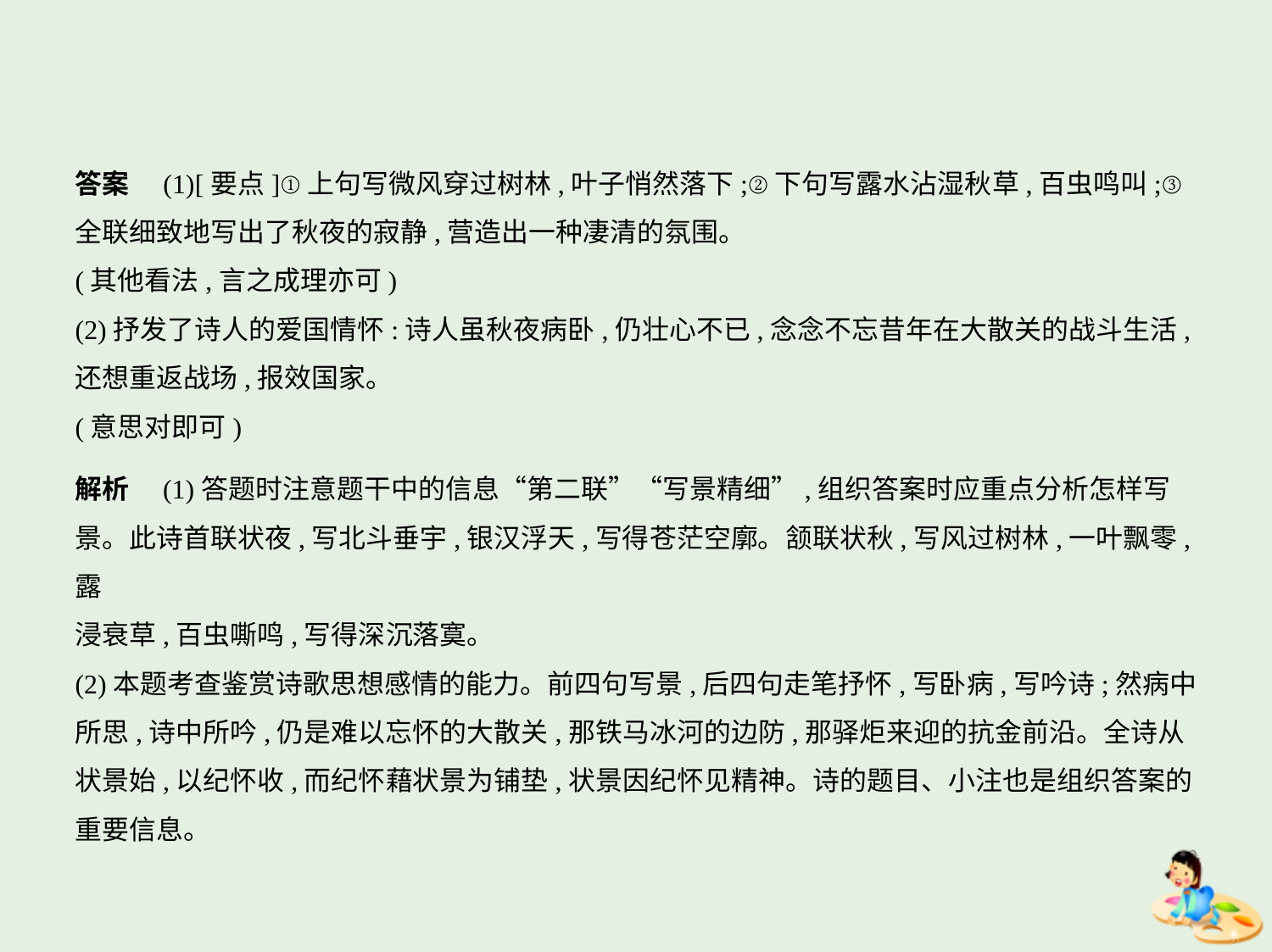

答案　(1)[要点]①上句写微风穿过树林,叶子悄然落下;②下句写露水沾湿秋草,百虫鸣叫;③
全联细致地写出了秋夜的寂静,营造出一种凄清的氛围。
(其他看法,言之成理亦可)
(2)抒发了诗人的爱国情怀:诗人虽秋夜病卧,仍壮心不已,念念不忘昔年在大散关的战斗生活,
还想重返战场,报效国家。
(意思对即可)
解析　(1)答题时注意题干中的信息“第二联”“写景精细”,组织答案时应重点分析怎样写
景。此诗首联状夜,写北斗垂宇,银汉浮天,写得苍茫空廓。颔联状秋,写风过树林,一叶飘零,露
浸衰草,百虫嘶鸣,写得深沉落寞。
(2)本题考查鉴赏诗歌思想感情的能力。前四句写景,后四句走笔抒怀,写卧病,写吟诗;然病中
所思,诗中所吟,仍是难以忘怀的大散关,那铁马冰河的边防,那驿炬来迎的抗金前沿。全诗从
状景始,以纪怀收,而纪怀藉状景为铺垫,状景因纪怀见精神。诗的题目、小注也是组织答案的
重要信息。